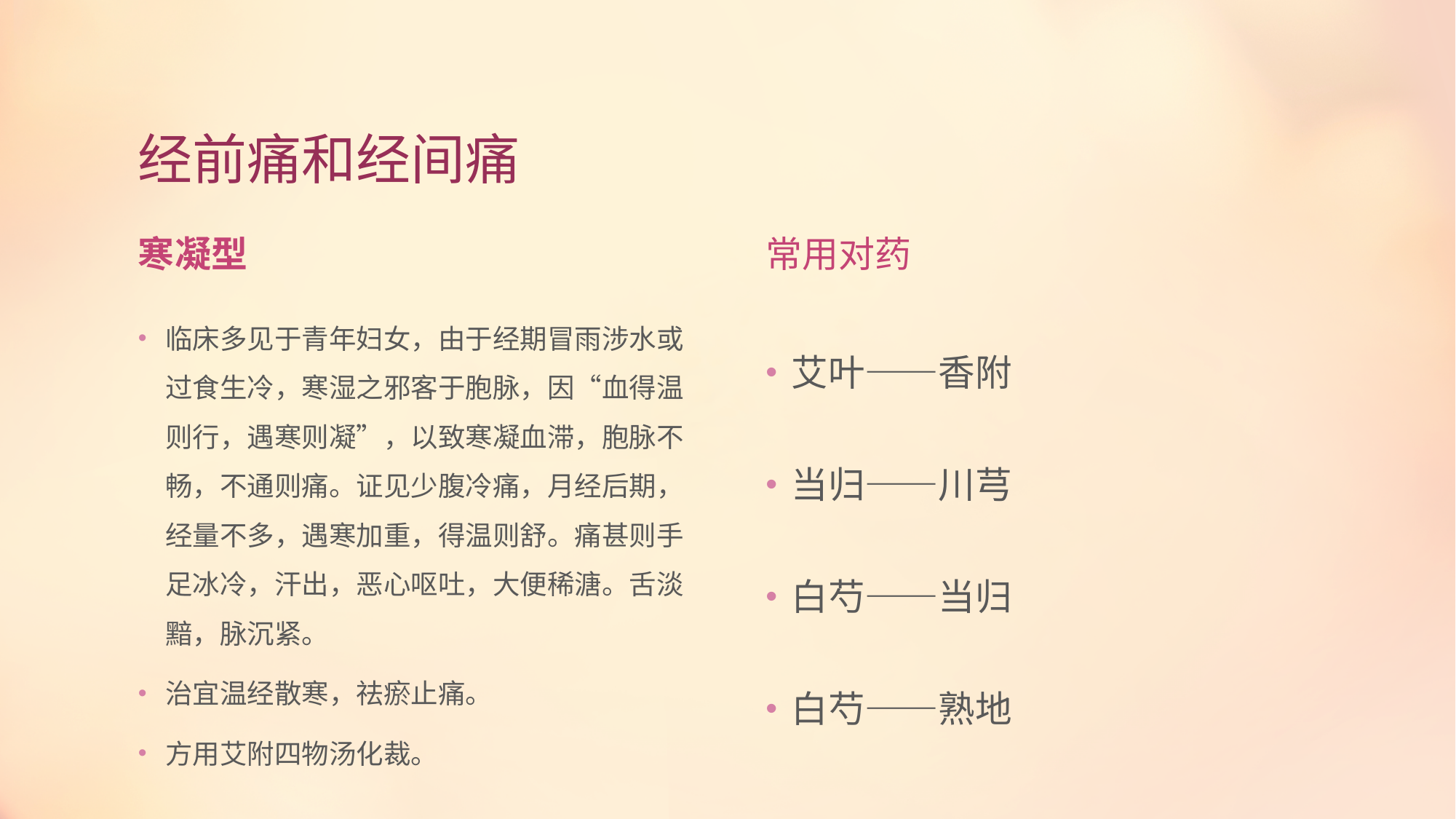

# 经前痛和经间痛
寒凝型
常用对药
临床多见于青年妇女，由于经期冒雨涉水或过食生冷，寒湿之邪客于胞脉，因“血得温则行，遇寒则凝”，以致寒凝血滞，胞脉不畅，不通则痛。证见少腹冷痛，月经后期，经量不多，遇寒加重，得温则舒。痛甚则手足冰冷，汗出，恶心呕吐，大便稀溏。舌淡黯，脉沉紧。
治宜温经散寒，祛瘀止痛。
方用艾附四物汤化裁。
艾叶——香附
当归——川芎
白芍——当归
白芍——熟地